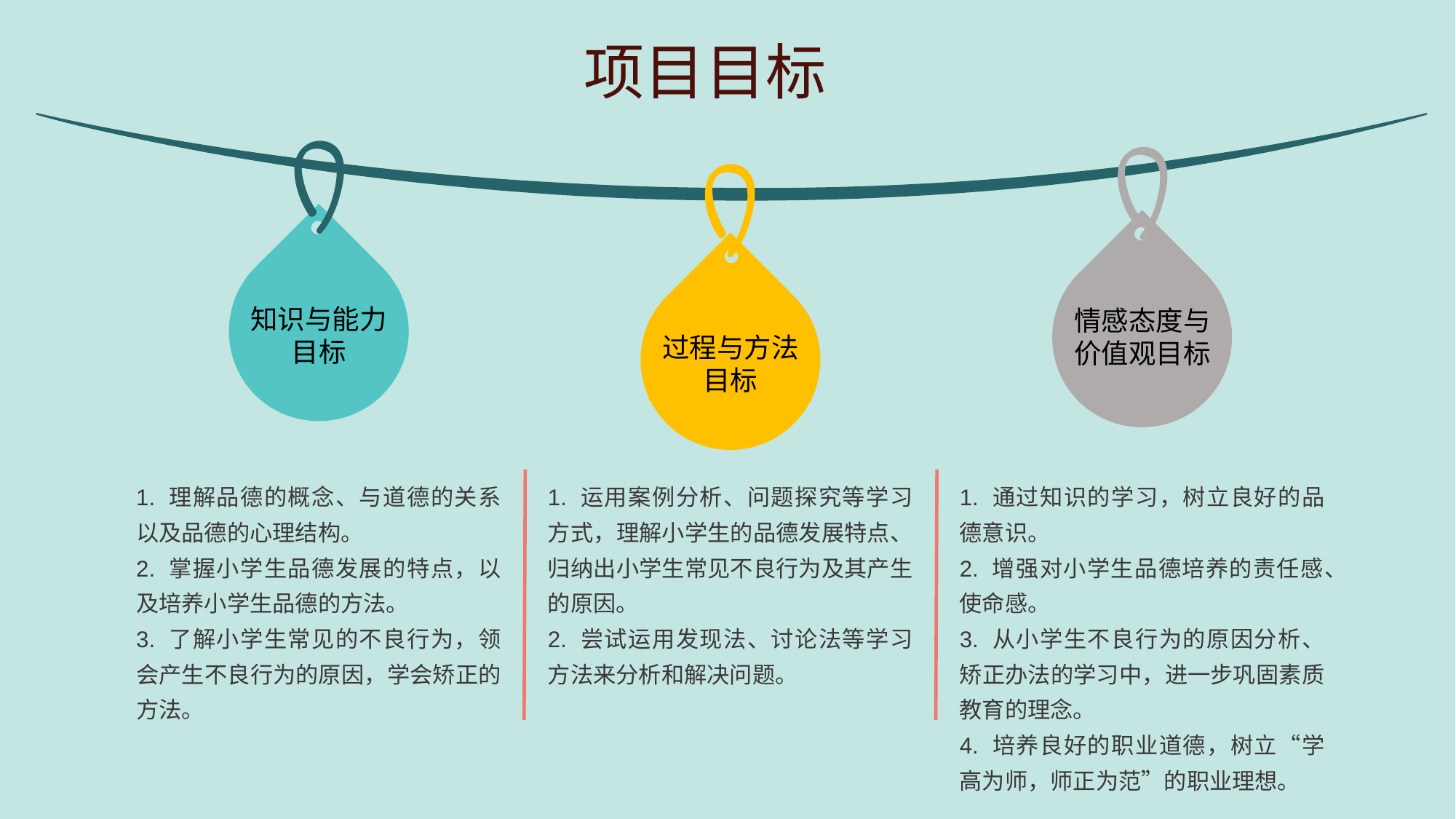

项目目标

知识与能力目标

情感态度与价值观目标

过程与方法目标
1. 理解品德的概念、与道德的关系以及品德的心理结构。
2. 掌握小学生品德发展的特点，以及培养小学生品德的方法。
3. 了解小学生常见的不良行为，领会产生不良行为的原因，学会矫正的方法。
1. 运用案例分析、问题探究等学习方式，理解小学生的品德发展特点、归纳出小学生常见不良行为及其产生的原因。
2. 尝试运用发现法、讨论法等学习方法来分析和解决问题。
1. 通过知识的学习，树立良好的品德意识。
2. 增强对小学生品德培养的责任感、使命感。
3. 从小学生不良行为的原因分析、矫正办法的学习中，进一步巩固素质教育的理念。
4. 培养良好的职业道德，树立“学高为师，师正为范”的职业理想。